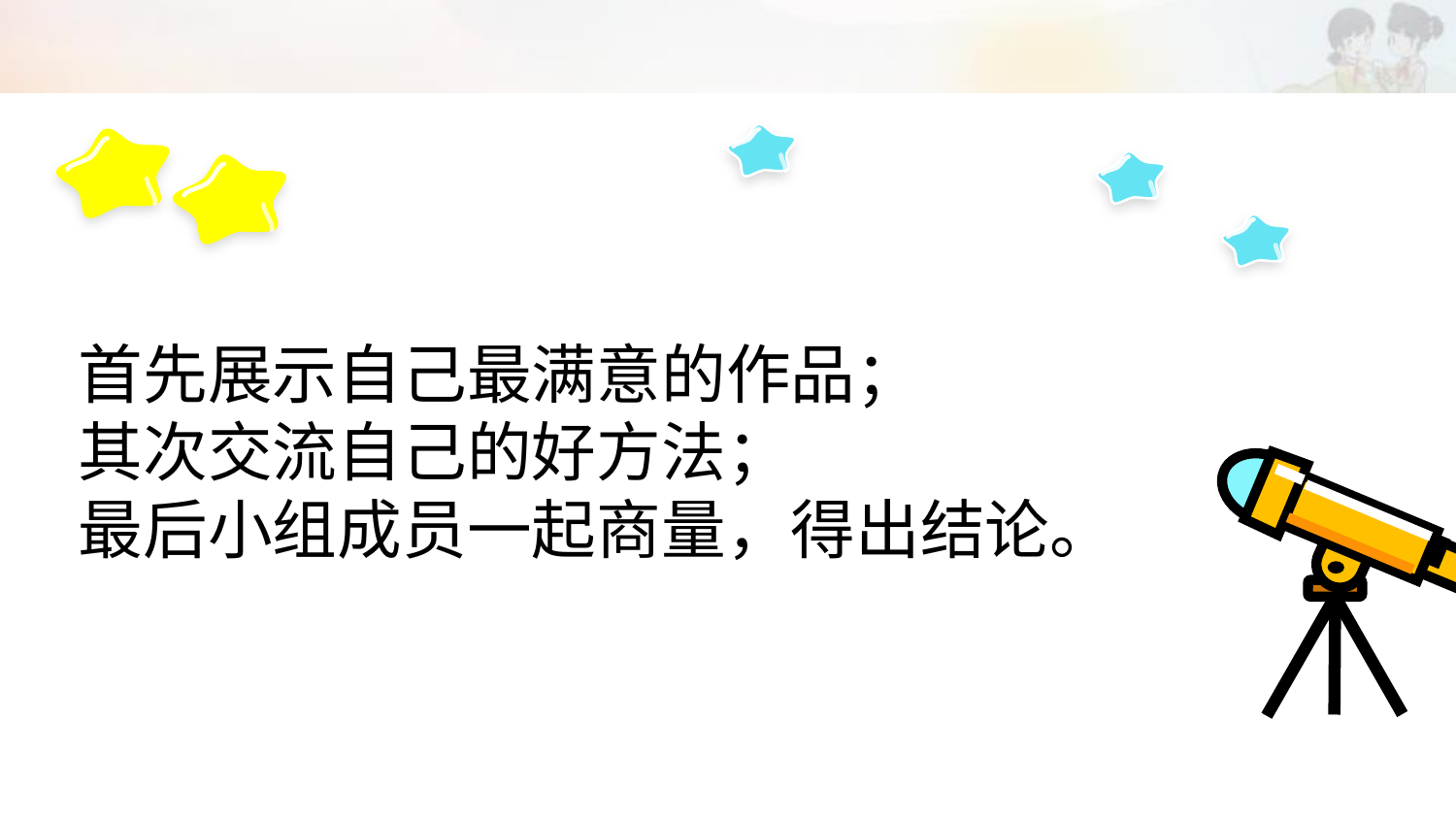

小组活动内容

首先展示自己最满意的作品；
其次交流自己的好方法；
最后小组成员一起商量，得出结论。